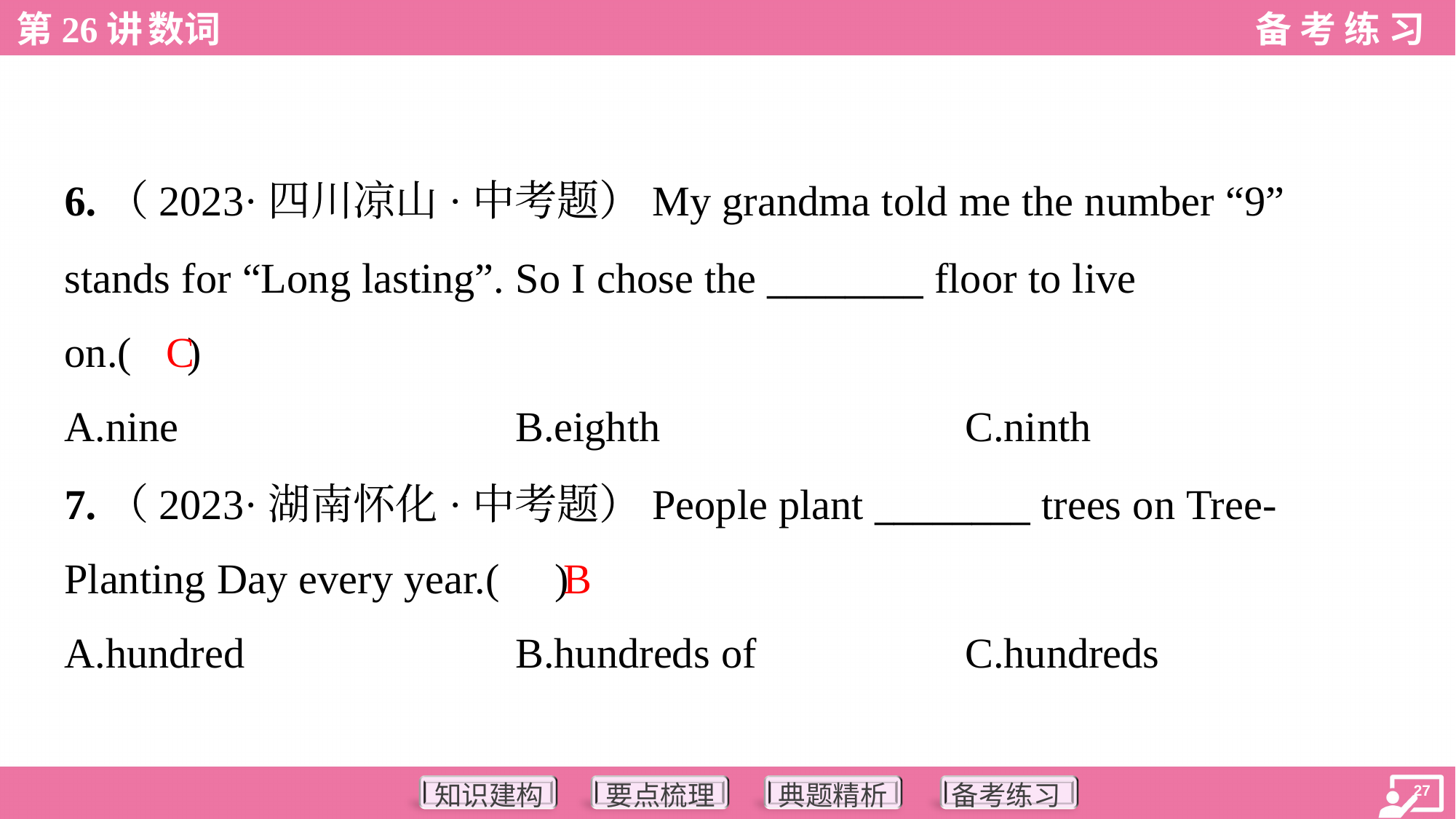

6.（2023·四川凉山·中考题）My grandma told me the number “9”
stands for “Long lasting”. So I chose the ________ floor to live
on.(     )
C
A.nine	B.eighth	C.ninth
7.（2023·湖南怀化·中考题）People plant ________ trees on Tree-
Planting Day every year.(     )
B
A.hundred	B.hundreds of	C.hundreds